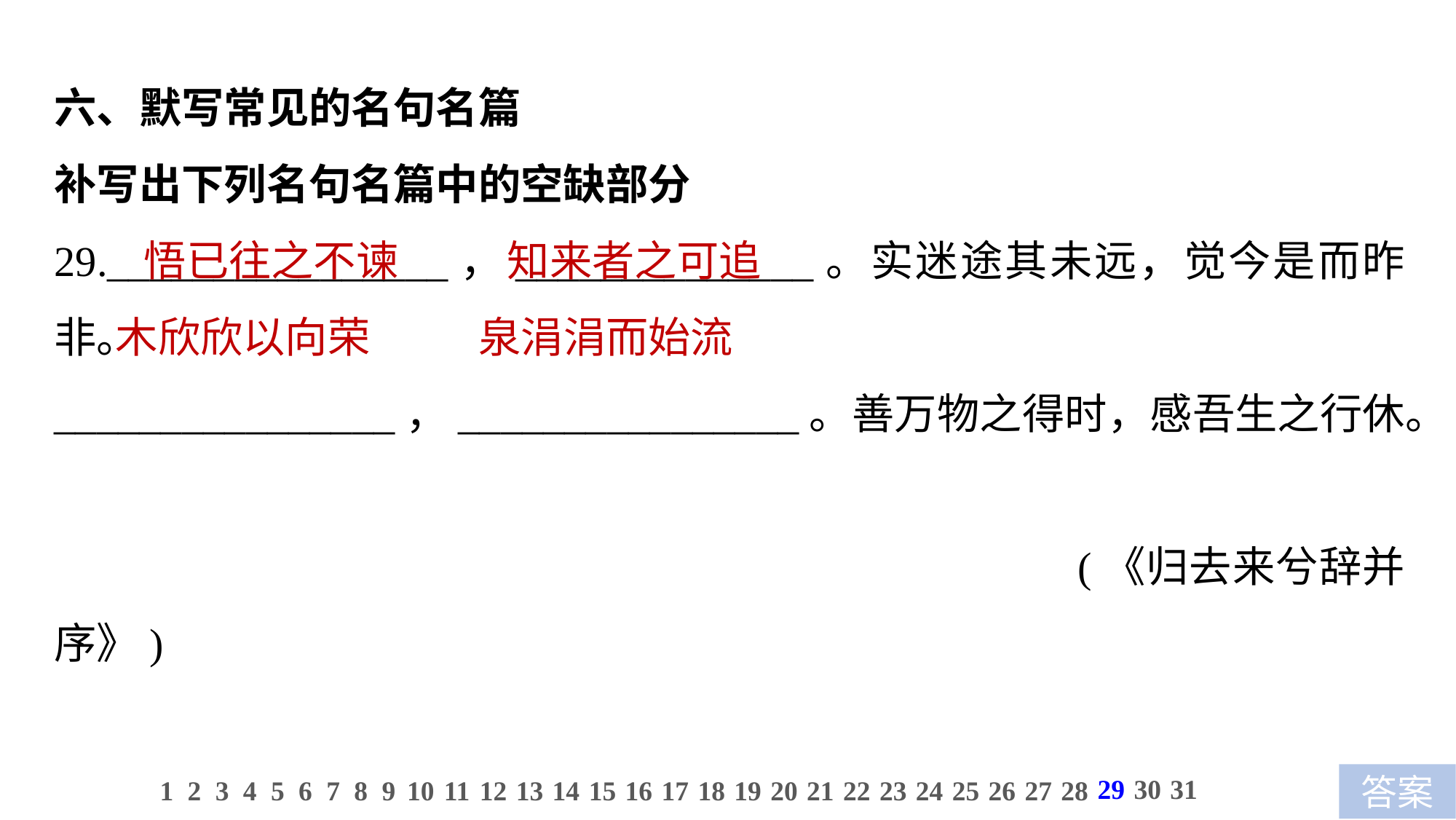

六、默写常见的名句名篇
补写出下列名句名篇中的空缺部分
29.________________，______________。实迷途其未远，觉今是而昨非。
________________，________________。善万物之得时，感吾生之行休。
                                                                                         (《归去来兮辞并序》)
      悟已往之不谏　       知来者之可追
   木欣欣以向荣　       泉涓涓而始流
29
30
31
1
2
3
4
5
6
7
8
9
10
11
12
13
14
15
16
17
18
19
20
21
22
23
24
25
26
27
28
答案